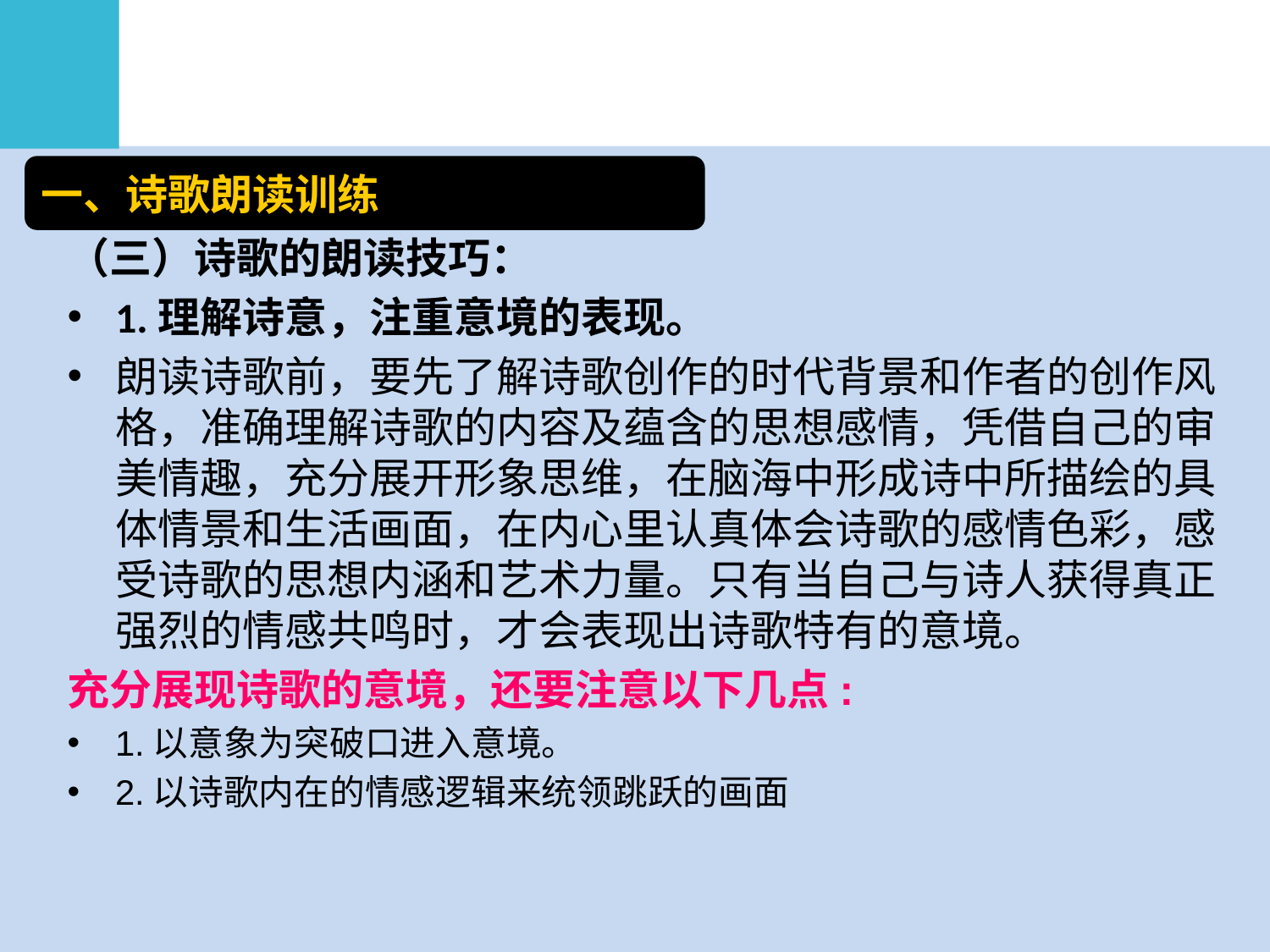

一、诗歌朗读训练

（三）诗歌的朗读技巧：
1.理解诗意，注重意境的表现。
朗读诗歌前，要先了解诗歌创作的时代背景和作者的创作风格，准确理解诗歌的内容及蕴含的思想感情，凭借自己的审美情趣，充分展开形象思维，在脑海中形成诗中所描绘的具体情景和生活画面，在内心里认真体会诗歌的感情色彩，感受诗歌的思想内涵和艺术力量。只有当自己与诗人获得真正强烈的情感共鸣时，才会表现出诗歌特有的意境。
充分展现诗歌的意境，还要注意以下几点:
1.以意象为突破口进入意境。
2.以诗歌内在的情感逻辑来统领跳跃的画面